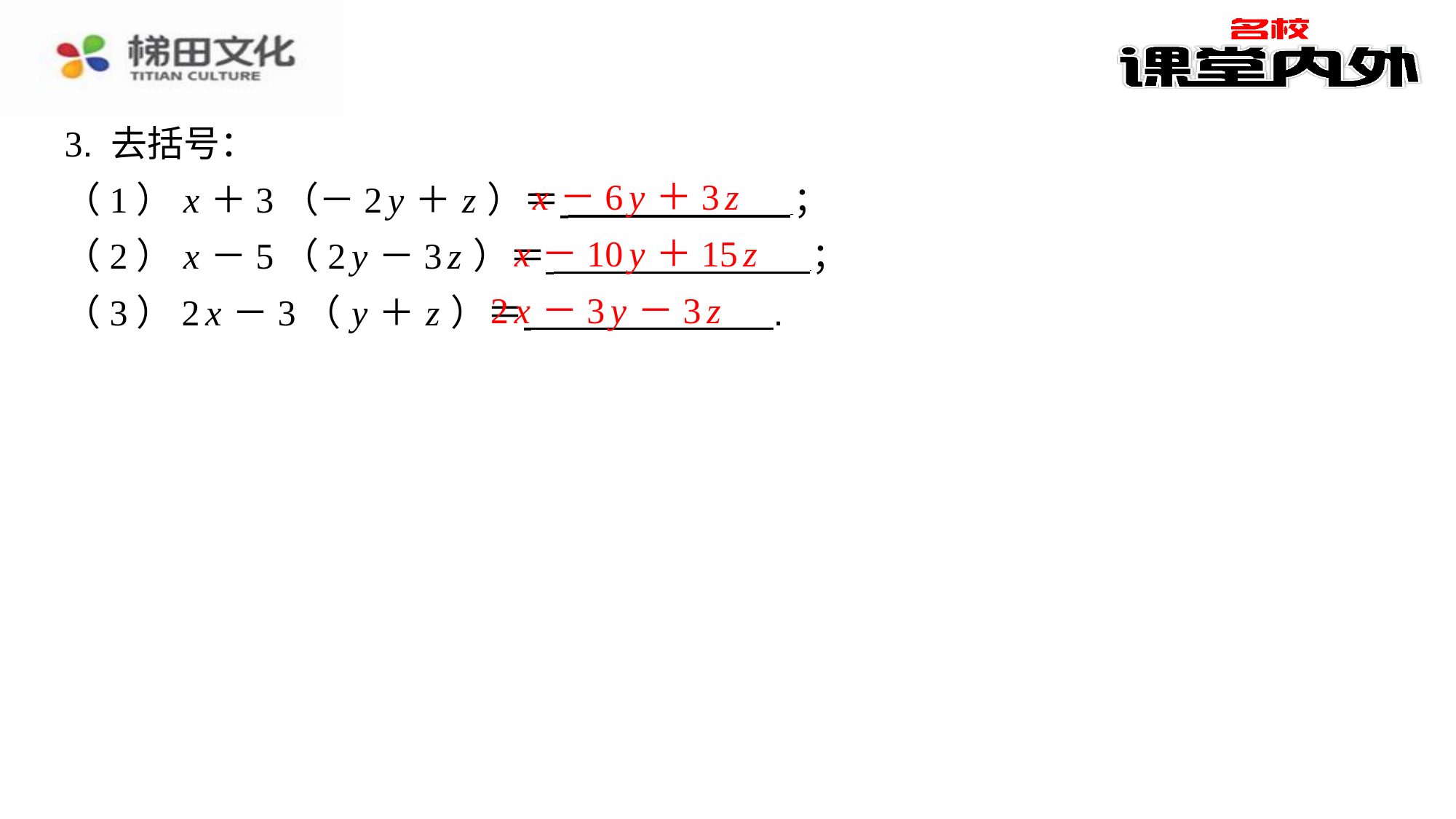

3. 去括号：
（1） x ＋3（－2 y ＋ z ）＝                                   ⁠；
（2） x －5（2 y －3 z ）＝                                        ⁠；
（3）2 x －3（ y ＋ z ）＝                                     ⁠.
x －6 y ＋3 z
x －10 y ＋15 z
2 x －3 y －3 z